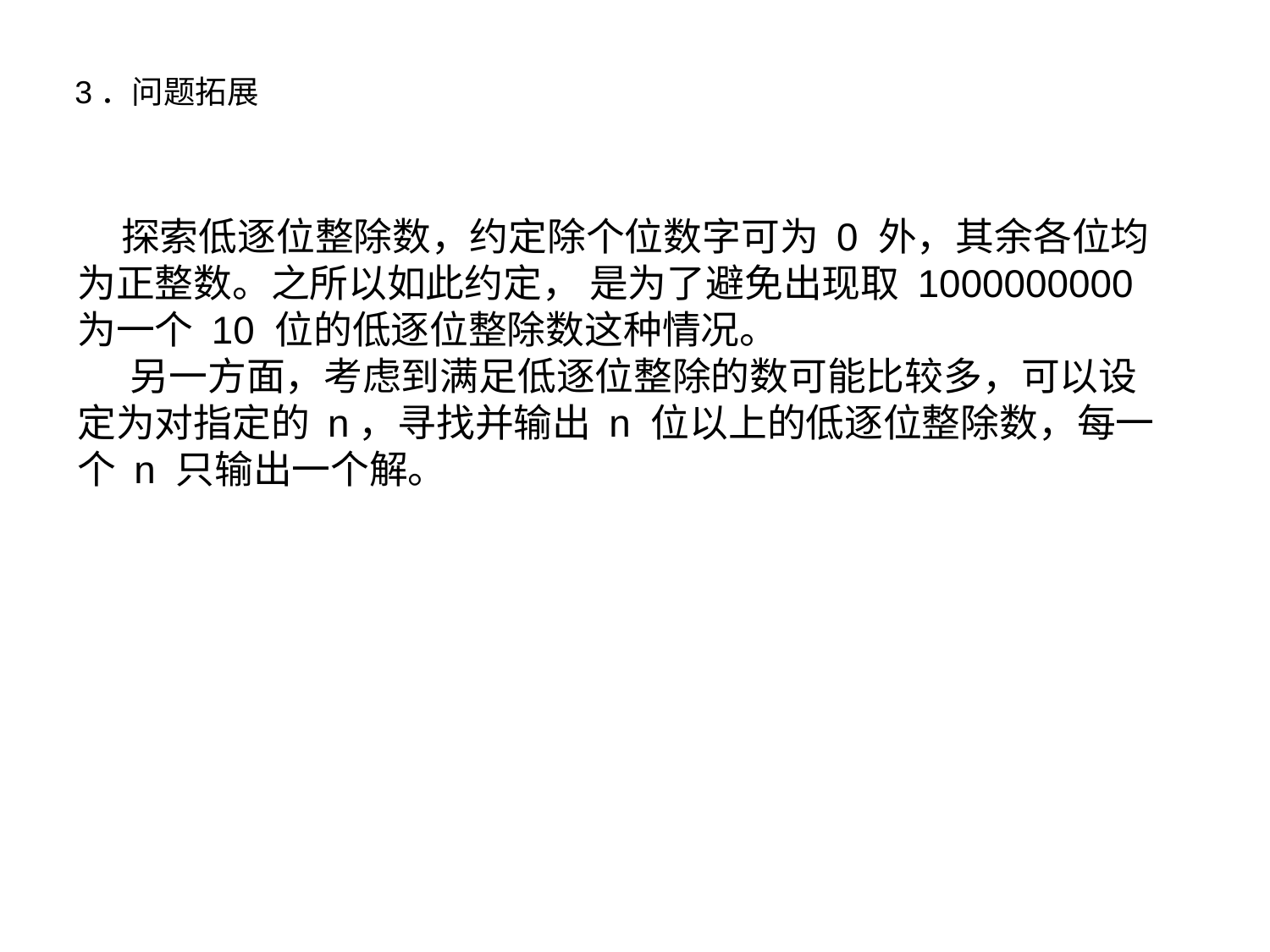

3．问题拓展
    探索低逐位整除数，约定除个位数字可为 0 外，其余各位均为正整数。之所以如此约定， 是为了避免出现取 1000000000 为一个 10 位的低逐位整除数这种情况。
     另一方面，考虑到满足低逐位整除的数可能比较多，可以设定为对指定的 n，寻找并输出 n 位以上的低逐位整除数，每一个 n 只输出一个解。